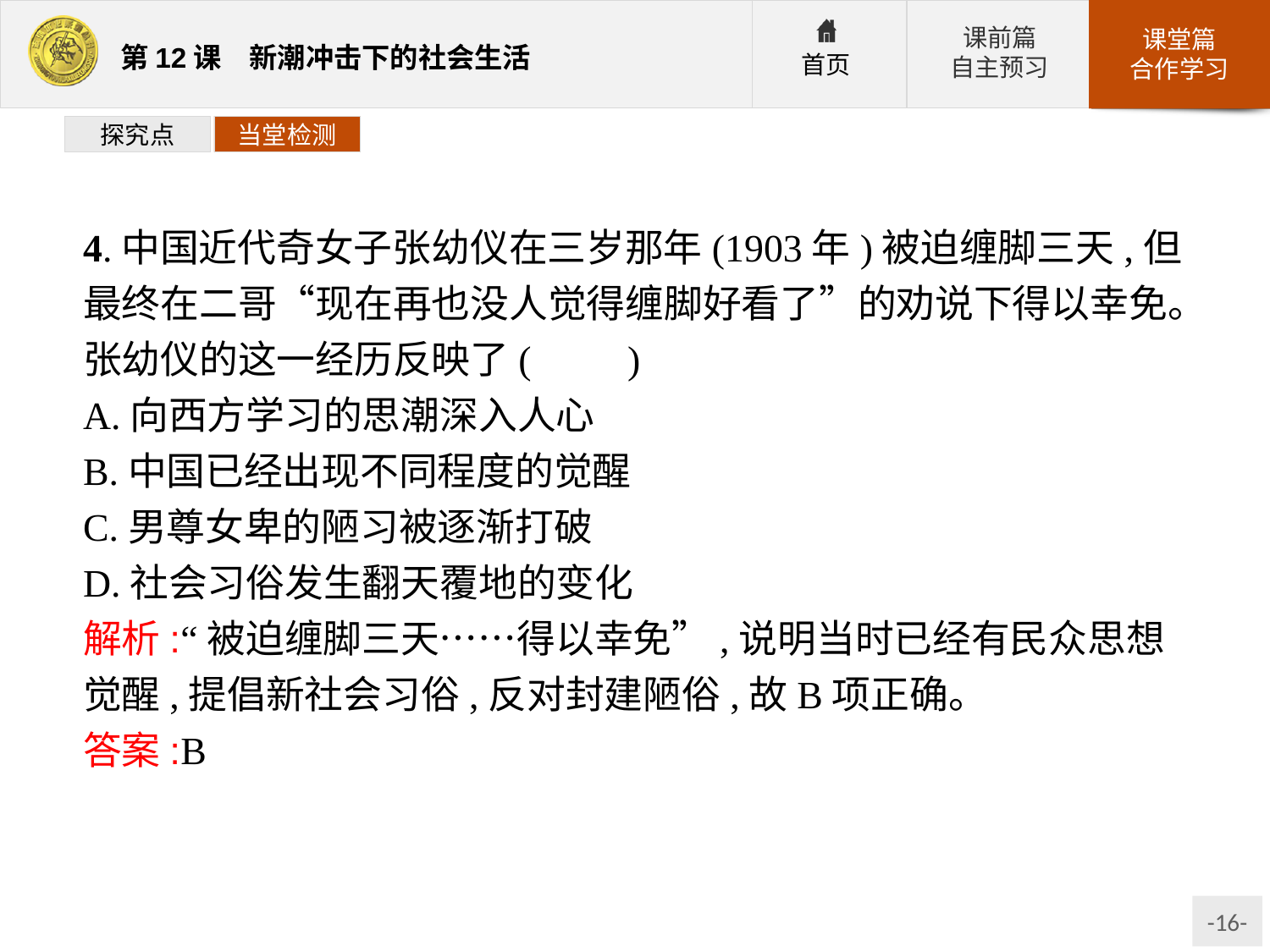

探究点
当堂检测
4.中国近代奇女子张幼仪在三岁那年(1903年)被迫缠脚三天,但最终在二哥“现在再也没人觉得缠脚好看了”的劝说下得以幸免。张幼仪的这一经历反映了(　　)
A.向西方学习的思潮深入人心
B.中国已经出现不同程度的觉醒
C.男尊女卑的陋习被逐渐打破
D.社会习俗发生翻天覆地的变化
解析:“被迫缠脚三天……得以幸免”,说明当时已经有民众思想觉醒,提倡新社会习俗,反对封建陋俗,故B项正确。
答案:B